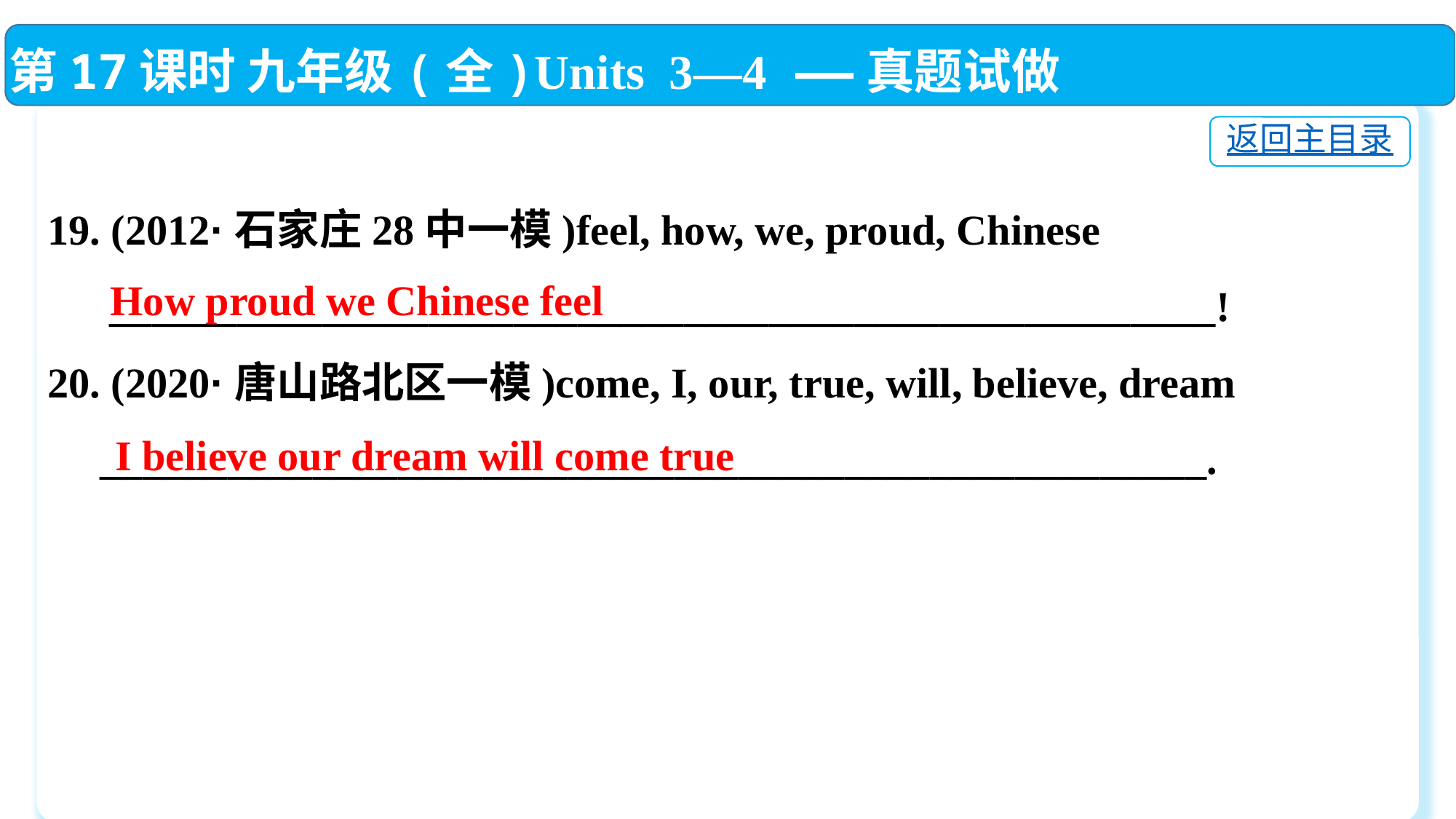

第17课时 九年级(全)Units  3—4 ——真题试做

返回主目录
19. (2012·石家庄28中一模)feel, how, we, proud, Chinese
　 ____________________________________________________!
20. (2020·唐山路北区一模)come, I, our, true, will, believe, dream
     ____________________________________________________.
How proud we Chinese feel
I believe our dream will come true